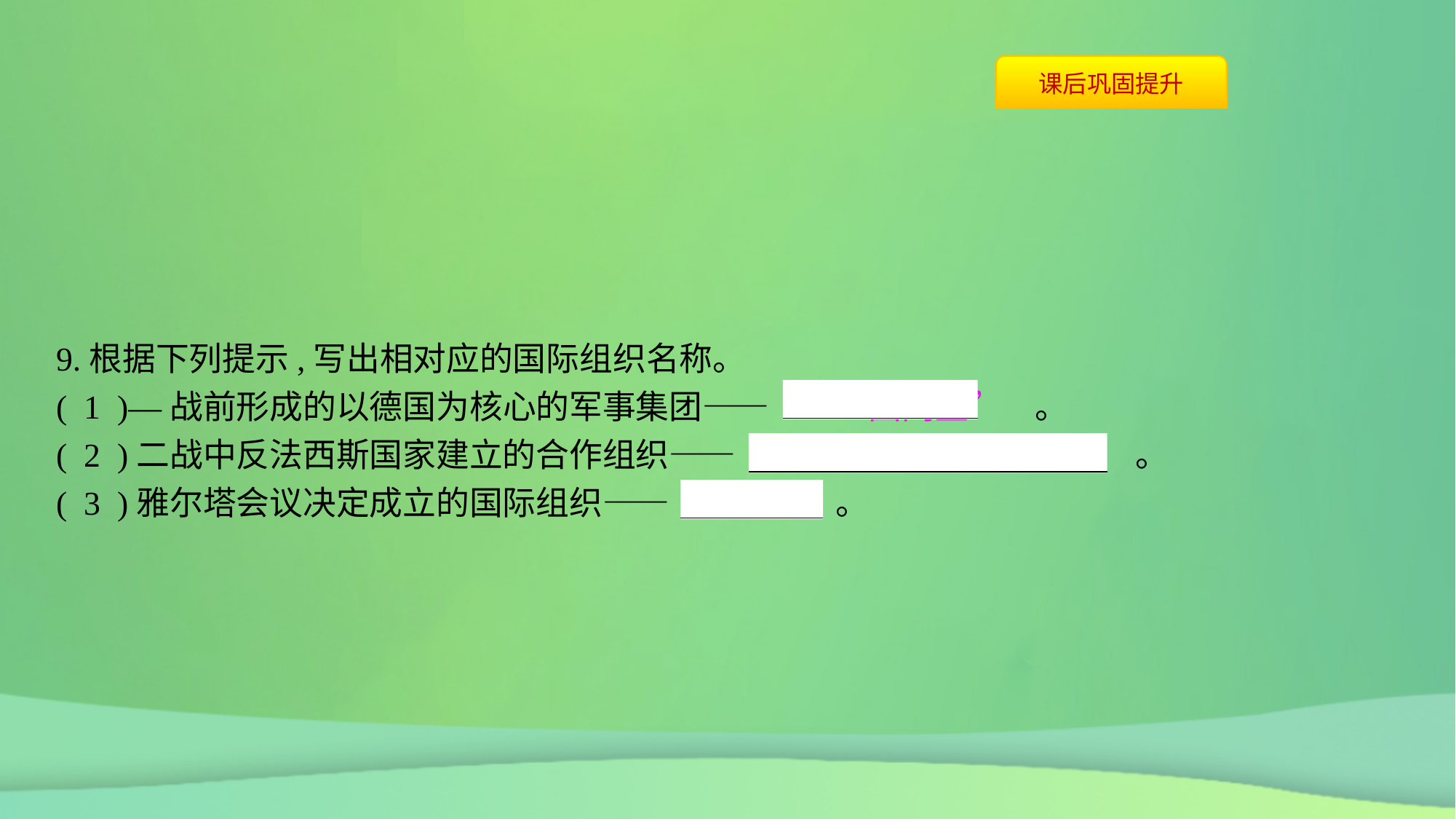

9.根据下列提示,写出相对应的国际组织名称。
(  1  )—战前形成的以德国为核心的军事集团——　“三国同盟”　。
(  2  )二战中反法西斯国家建立的合作组织——　国际反法西斯统一战线　。
(  3  )雅尔塔会议决定成立的国际组织——　联合国　。